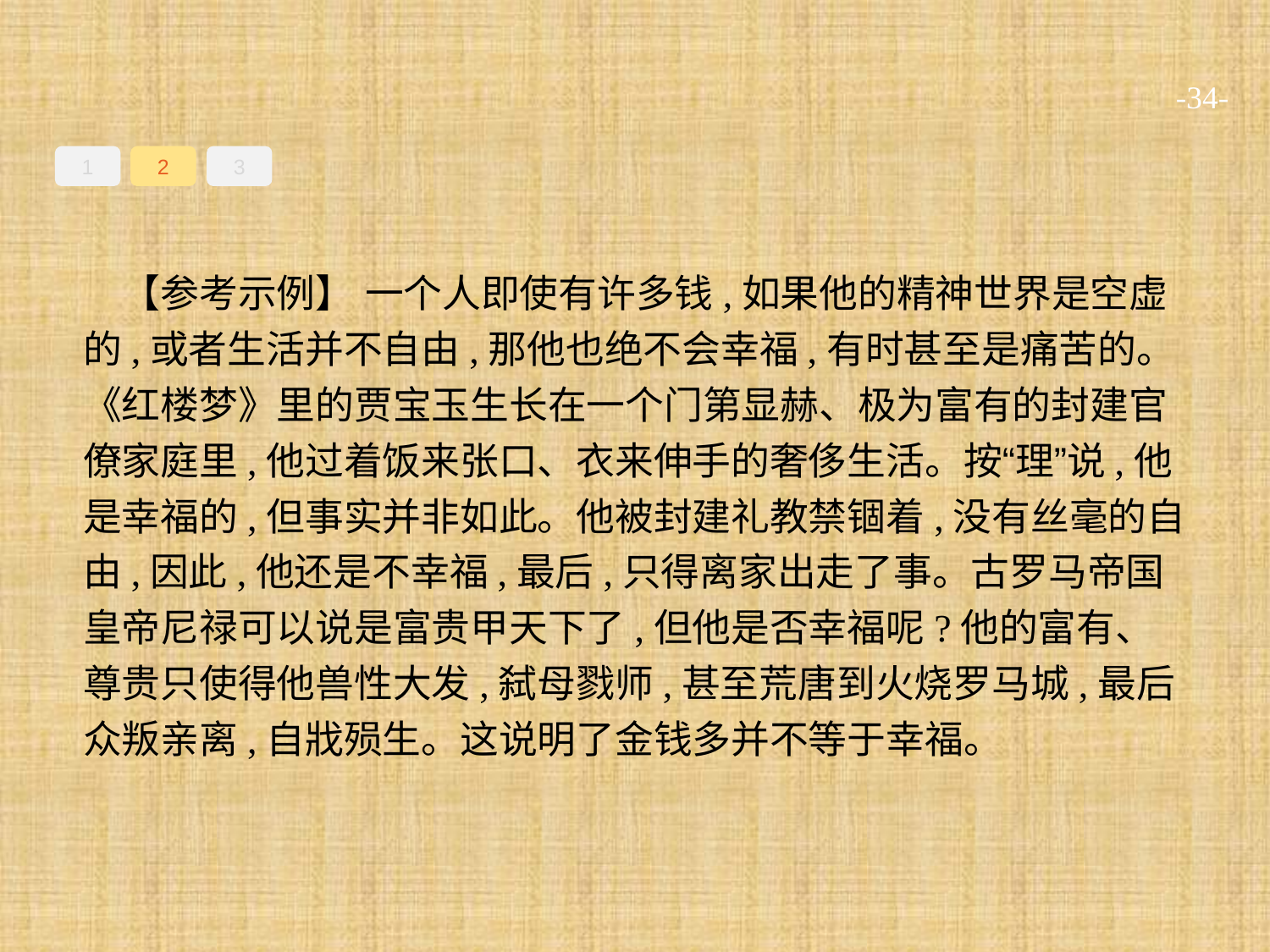

-34-
1
2
3
【参考示例】 一个人即使有许多钱,如果他的精神世界是空虚的,或者生活并不自由,那他也绝不会幸福,有时甚至是痛苦的。《红楼梦》里的贾宝玉生长在一个门第显赫、极为富有的封建官僚家庭里,他过着饭来张口、衣来伸手的奢侈生活。按“理”说,他是幸福的,但事实并非如此。他被封建礼教禁锢着,没有丝毫的自由,因此,他还是不幸福,最后,只得离家出走了事。古罗马帝国皇帝尼禄可以说是富贵甲天下了,但他是否幸福呢?他的富有、尊贵只使得他兽性大发,弑母戮师,甚至荒唐到火烧罗马城,最后众叛亲离,自戕殒生。这说明了金钱多并不等于幸福。